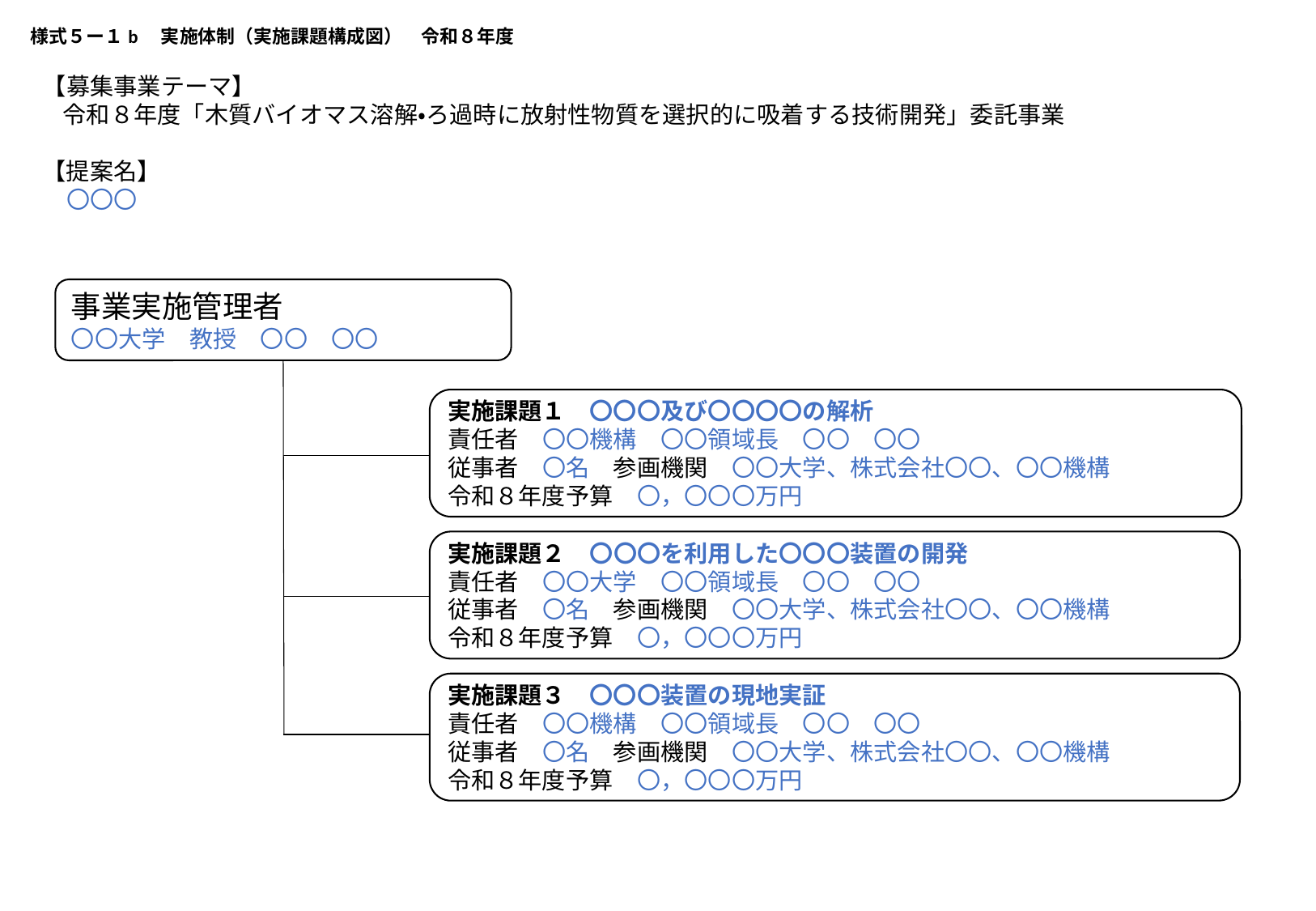

様式５ー１b　実施体制（実施課題構成図）　令和８年度
【募集事業テーマ】
　令和８年度「木質バイオマス溶解・ろ過時に放射性物質を選択的に吸着する技術開発」委託事業

【提案名】
　〇〇〇
事業実施管理者
〇〇大学　教授　〇〇　〇〇
実施課題１　〇〇〇及び〇〇〇〇の解析
責任者　〇〇機構　〇〇領域長　〇〇　〇〇
従事者　〇名　参画機関　〇〇大学、株式会社〇〇、〇〇機構
令和８年度予算　〇，〇〇〇万円
実施課題２　〇〇〇を利用した〇〇〇装置の開発
責任者　〇〇大学　〇〇領域長　〇〇　〇〇
従事者　〇名　参画機関　〇〇大学、株式会社〇〇、〇〇機構
令和８年度予算　〇，〇〇〇万円
実施課題３　〇〇〇装置の現地実証
責任者　〇〇機構　〇〇領域長　〇〇　〇〇
従事者　〇名　参画機関　〇〇大学、株式会社〇〇、〇〇機構
令和８年度予算　〇，〇〇〇万円